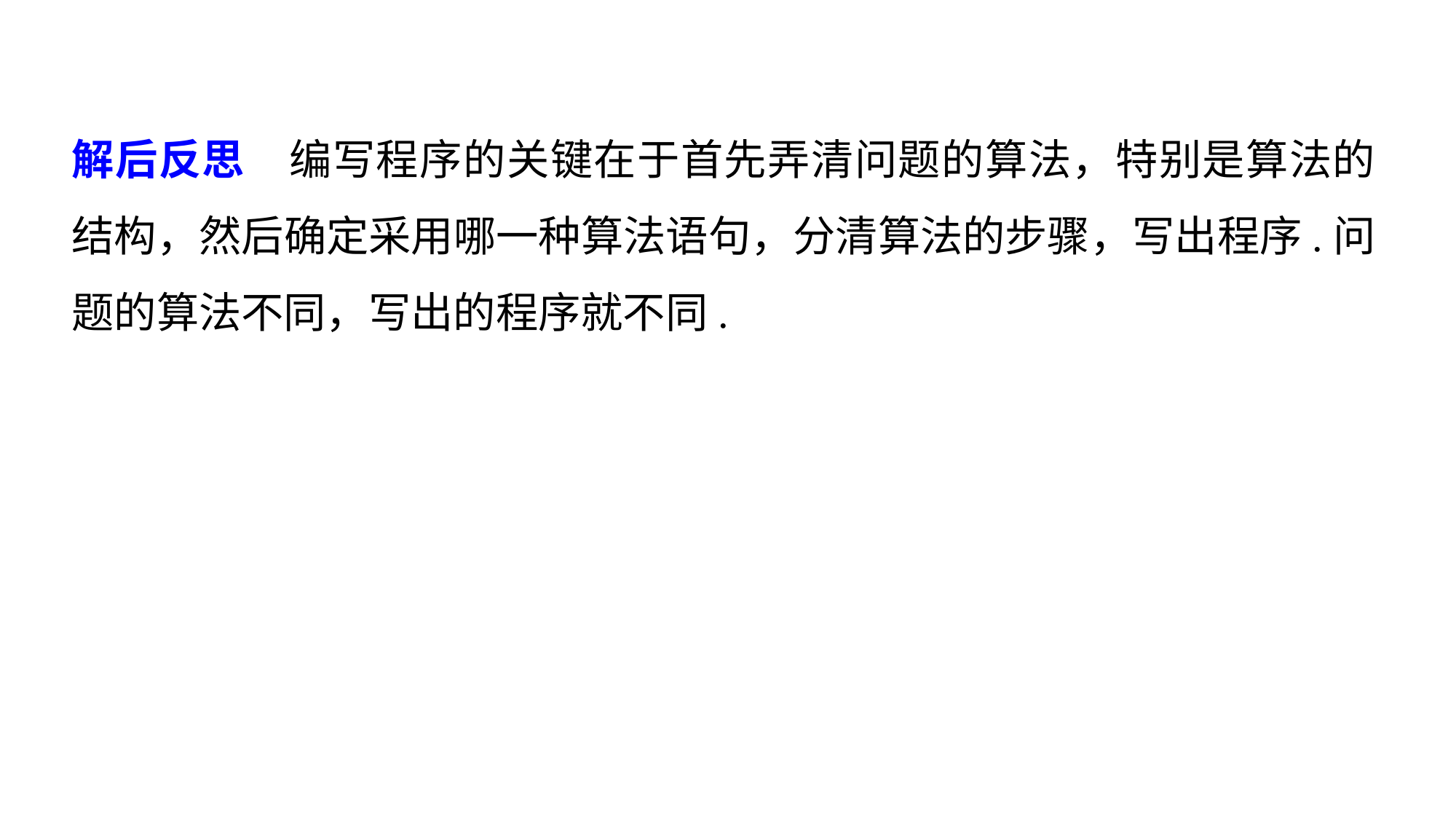

解后反思　编写程序的关键在于首先弄清问题的算法，特别是算法的结构，然后确定采用哪一种算法语句，分清算法的步骤，写出程序.问题的算法不同，写出的程序就不同.